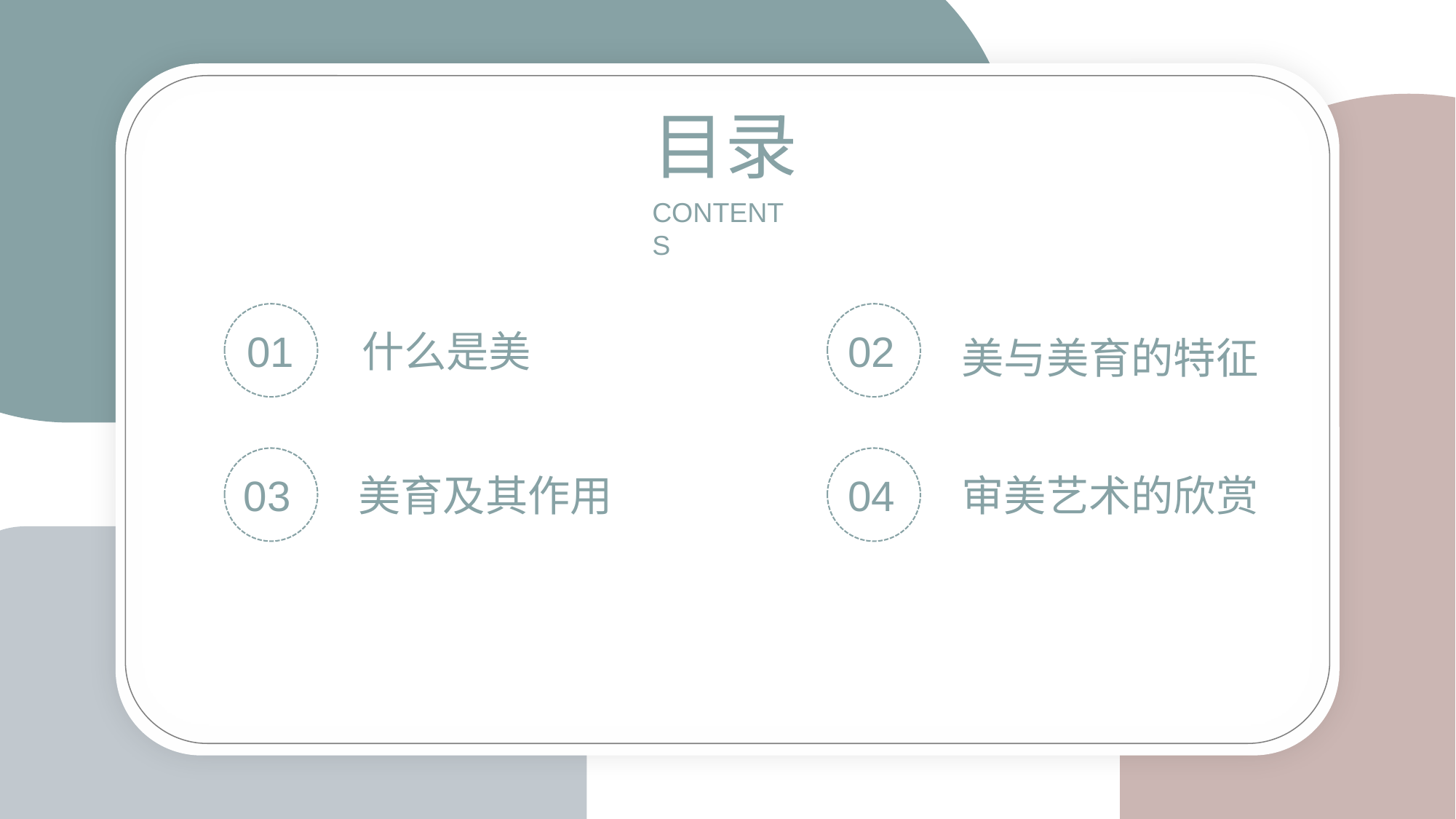

目录
CONTENTS

01
什么是美
02
美与美育的特征

03
美育及其作用
04
审美艺术的欣赏